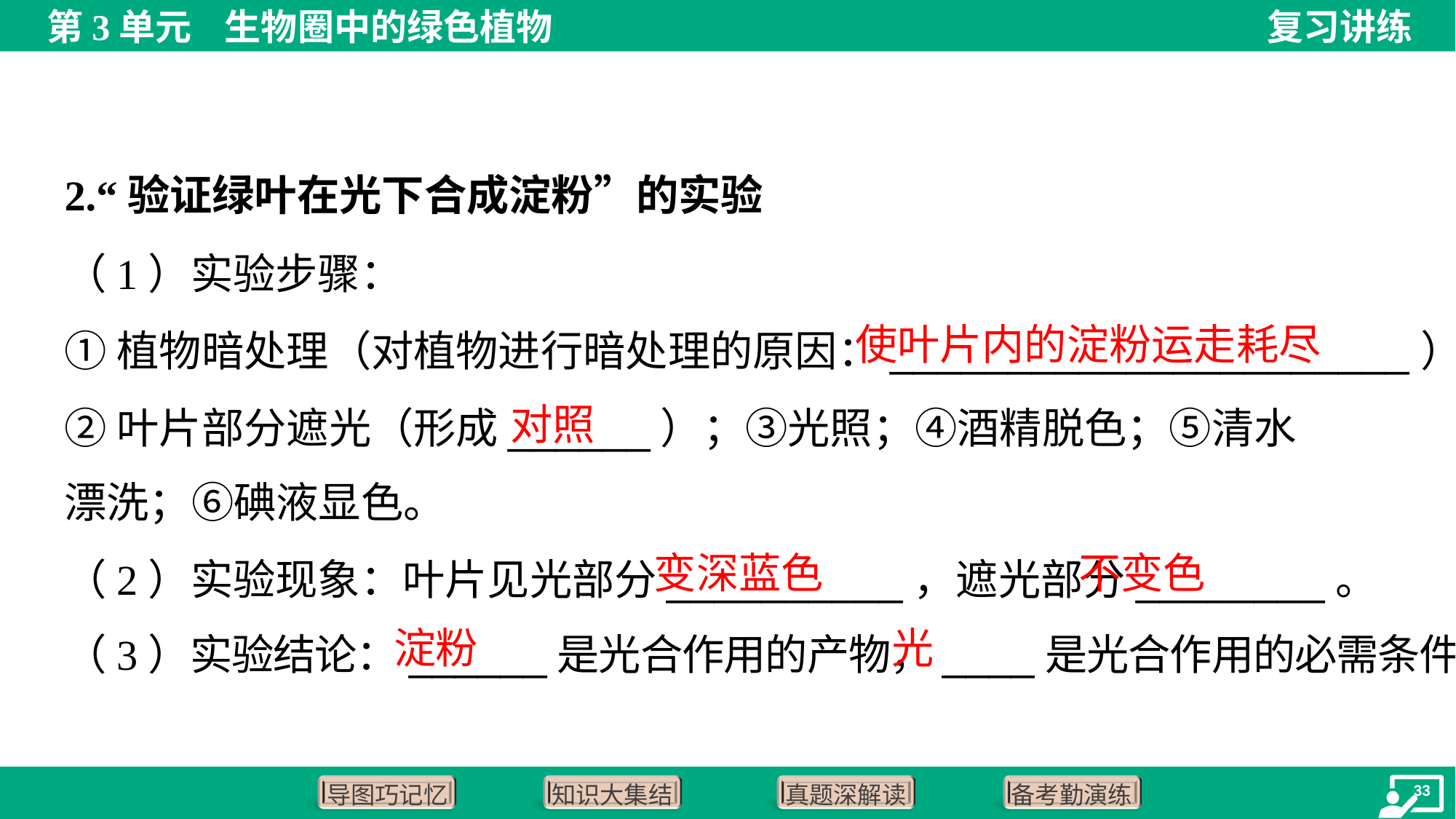

2.“验证绿叶在光下合成淀粉”的实验
（1）实验步骤：
①植物暗处理（对植物进行暗处理的原因：______________________）；
②叶片部分遮光（形成______）；③光照；④酒精脱色；⑤清水
漂洗；⑥碘液显色。
使叶片内的淀粉运走耗尽
对照
变深蓝色
不变色
（2）实验现象：叶片见光部分__________，遮光部分________。
（3）实验结论：______是光合作用的产物，____是光合作用的必需条件。
淀粉
光